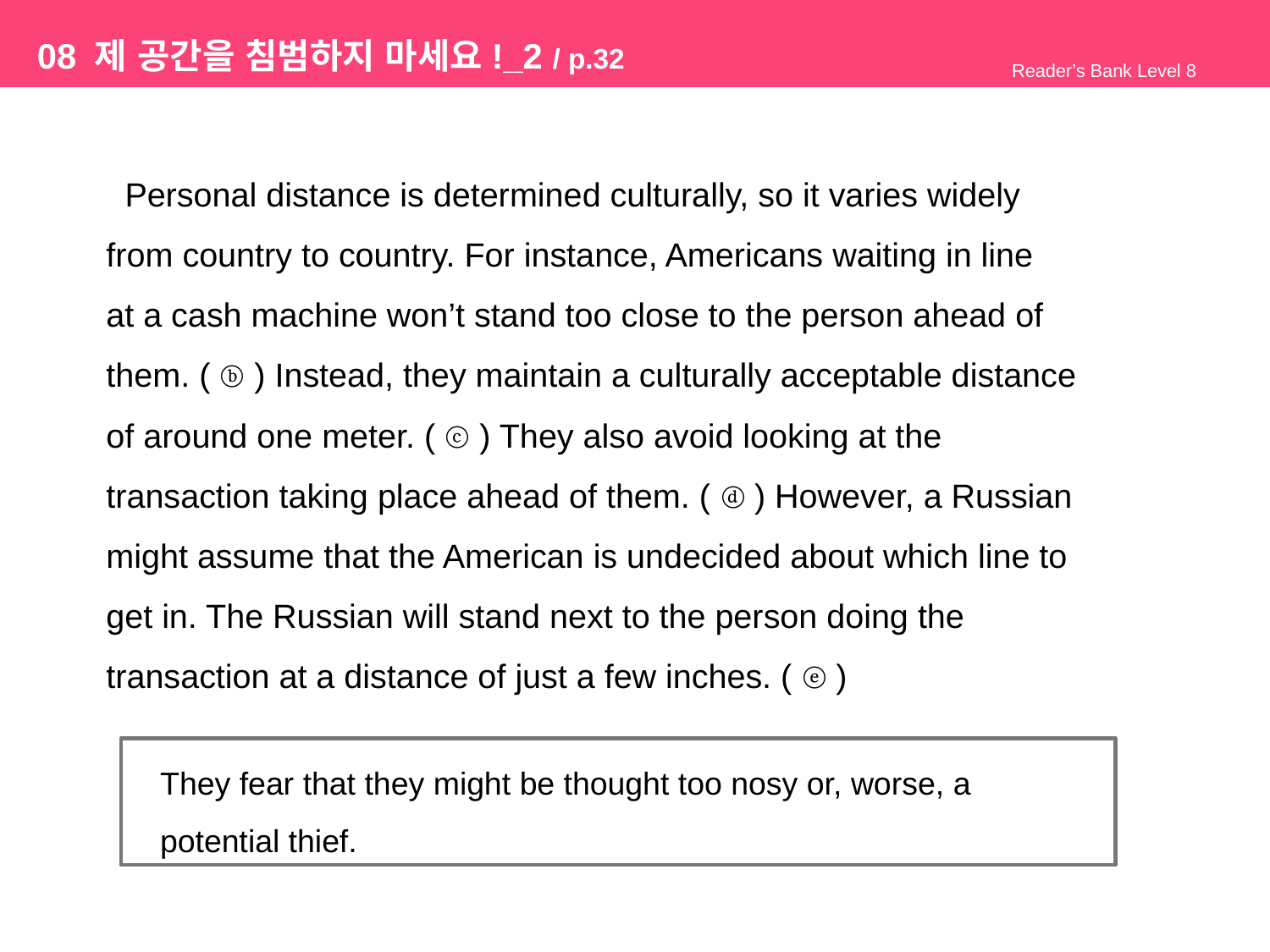

# 08 제 공간을 침범하지 마세요!_2 / p.32
Reader’s Bank Level 8

  Personal distance is determined culturally, so it varies widely
from country to country. For instance, Americans waiting in line
at a cash machine won’t stand too close to the person ahead of
them. ( ⓑ ) Instead, they maintain a culturally acceptable distance
of around one meter. ( ⓒ ) They also avoid looking at the
transaction taking place ahead of them. ( ⓓ ) However, a Russian
might assume that the American is undecided about which line to
get in. The Russian will stand next to the person doing the
transaction at a distance of just a few inches. ( ⓔ )
   They fear that they might be thought too nosy or, worse, a
   potential thief.